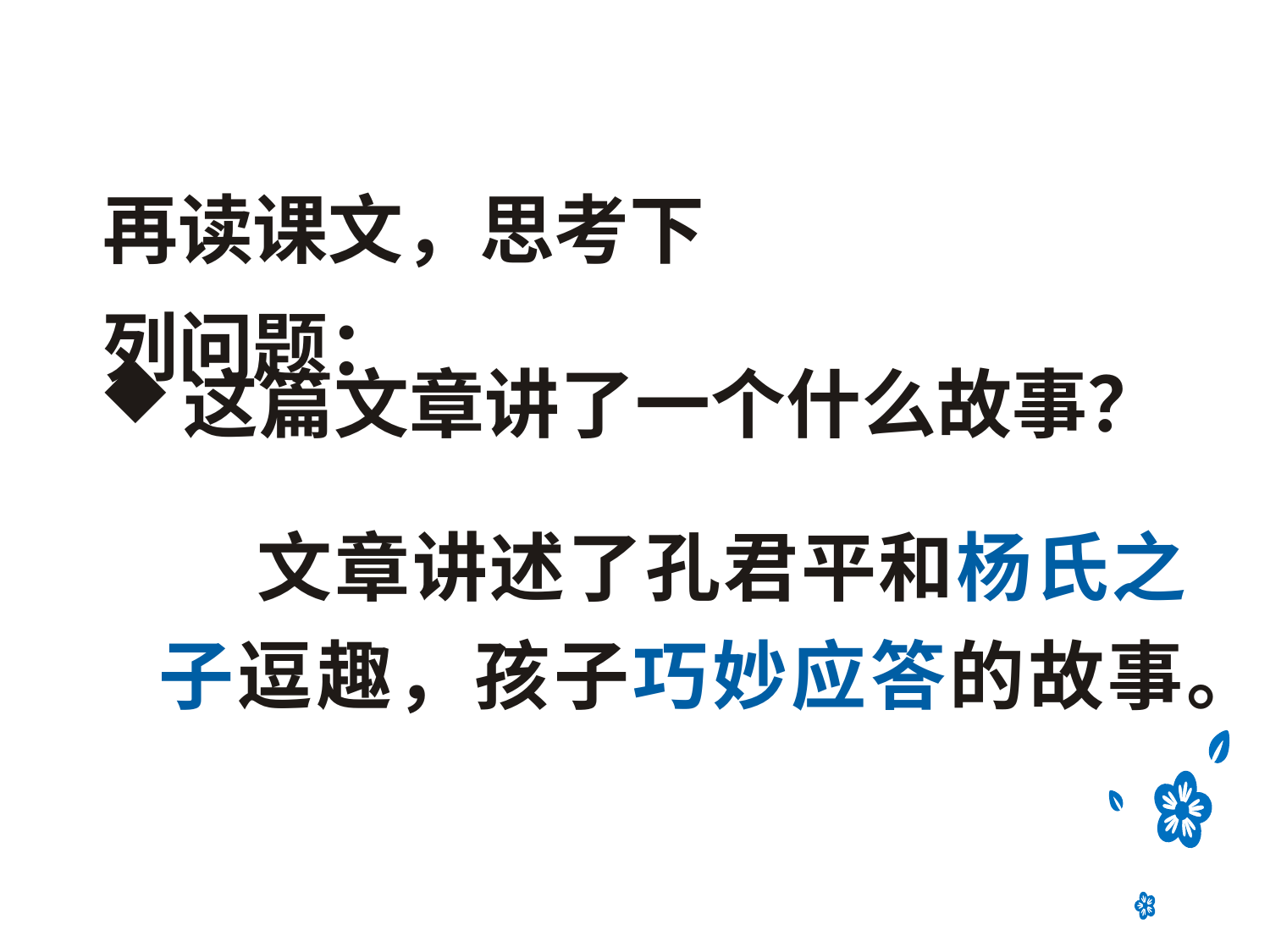

再读课文，思考下列问题：
这篇文章讲了一个什么故事？
    文章讲述了孔君平和杨氏之子逗趣，孩子巧妙应答的故事。